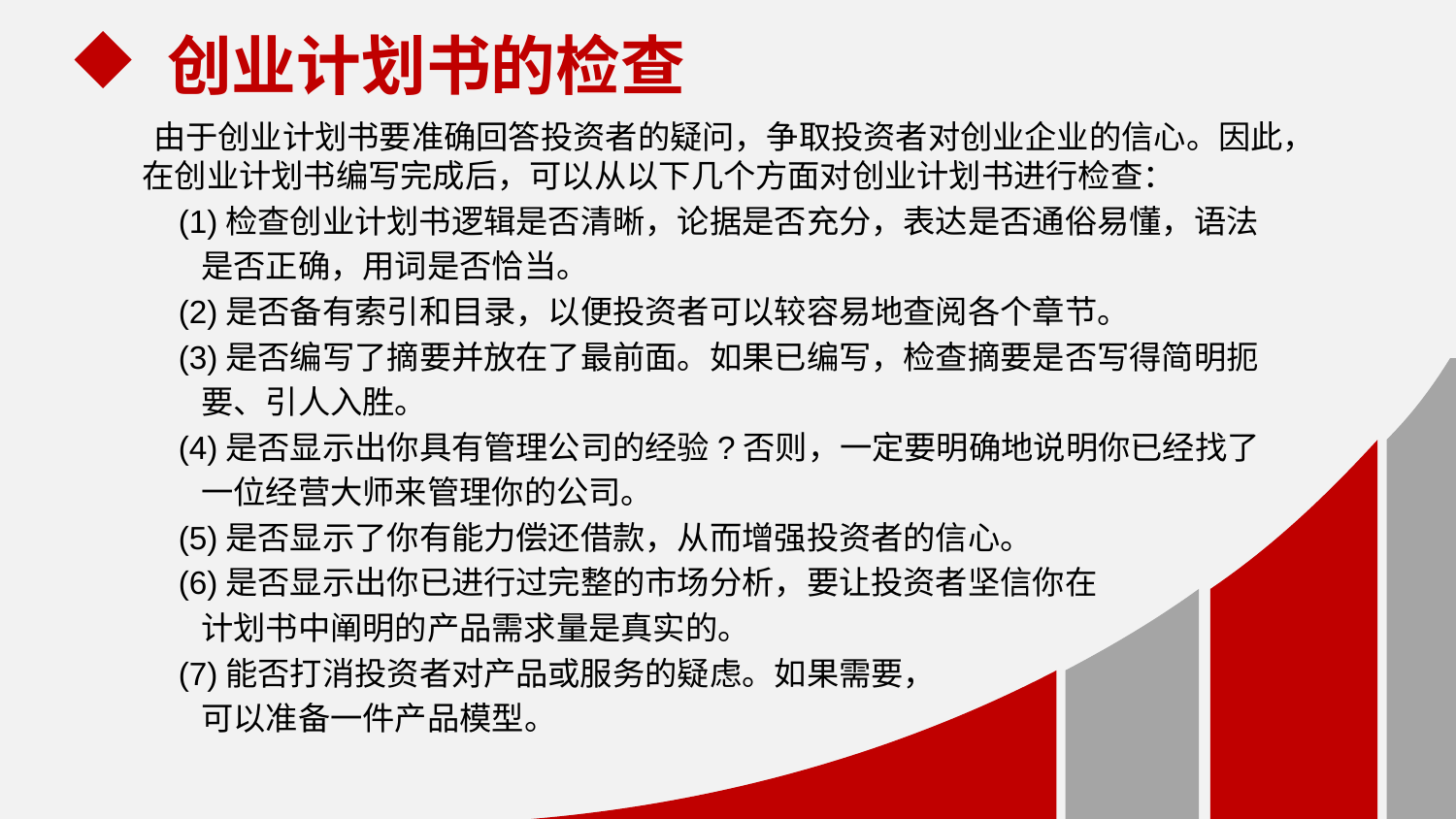

创业计划书的检查
 由于创业计划书要准确回答投资者的疑问，争取投资者对创业企业的信心。因此，在创业计划书编写完成后，可以从以下几个方面对创业计划书进行检查：
    (1)检查创业计划书逻辑是否清晰，论据是否充分，表达是否通俗易懂，语法
       是否正确，用词是否恰当。
    (2)是否备有索引和目录，以便投资者可以较容易地查阅各个章节。
    (3)是否编写了摘要并放在了最前面。如果已编写，检查摘要是否写得简明扼
       要、引人入胜。
    (4)是否显示出你具有管理公司的经验?否则，一定要明确地说明你已经找了
       一位经营大师来管理你的公司。
    (5)是否显示了你有能力偿还借款，从而增强投资者的信心。
    (6)是否显示出你已进行过完整的市场分析，要让投资者坚信你在
       计划书中阐明的产品需求量是真实的。
    (7)能否打消投资者对产品或服务的疑虑。如果需要，
       可以准备一件产品模型。